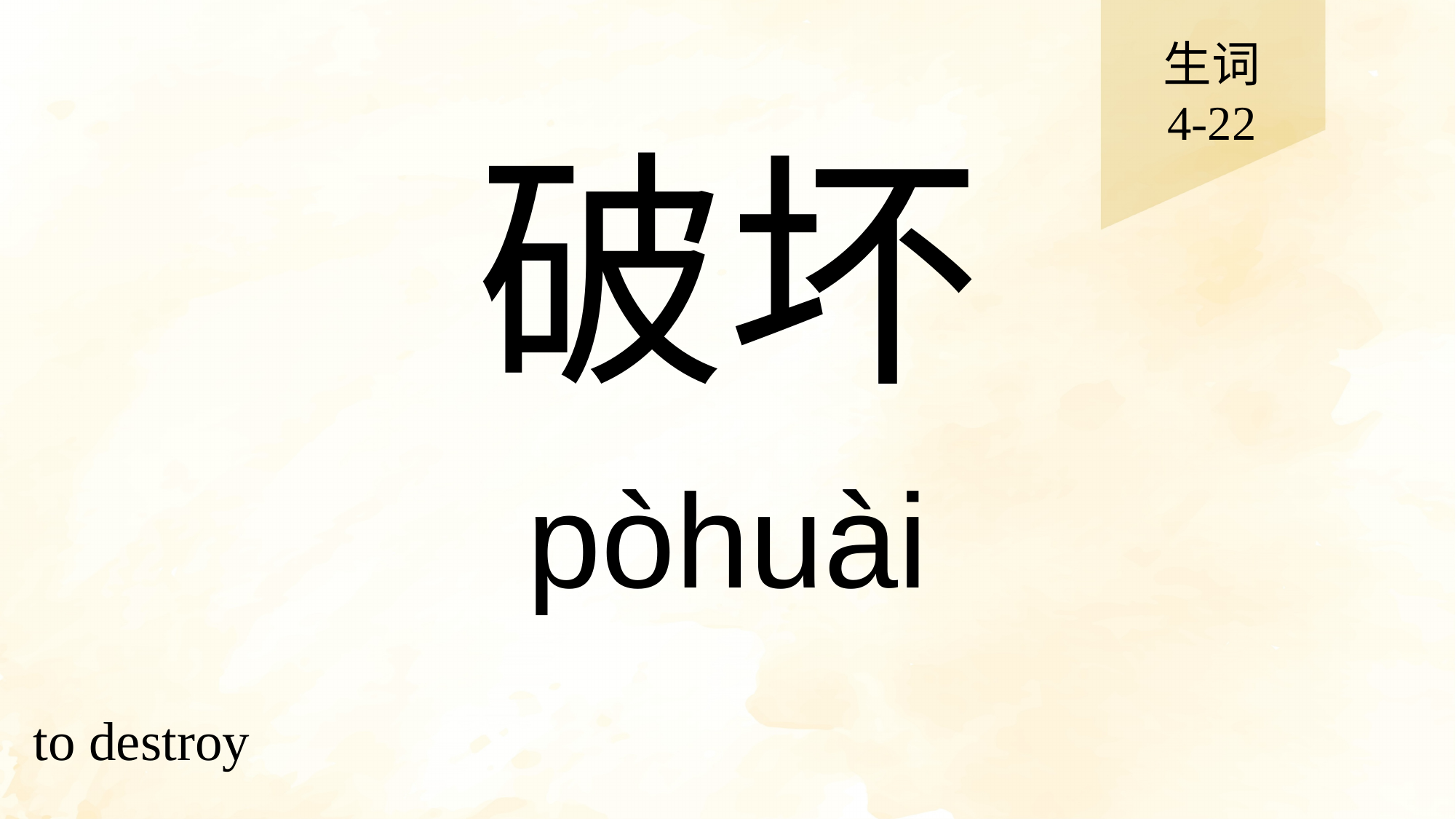

生词
4-22
# 破坏
pòhuài
to destroy